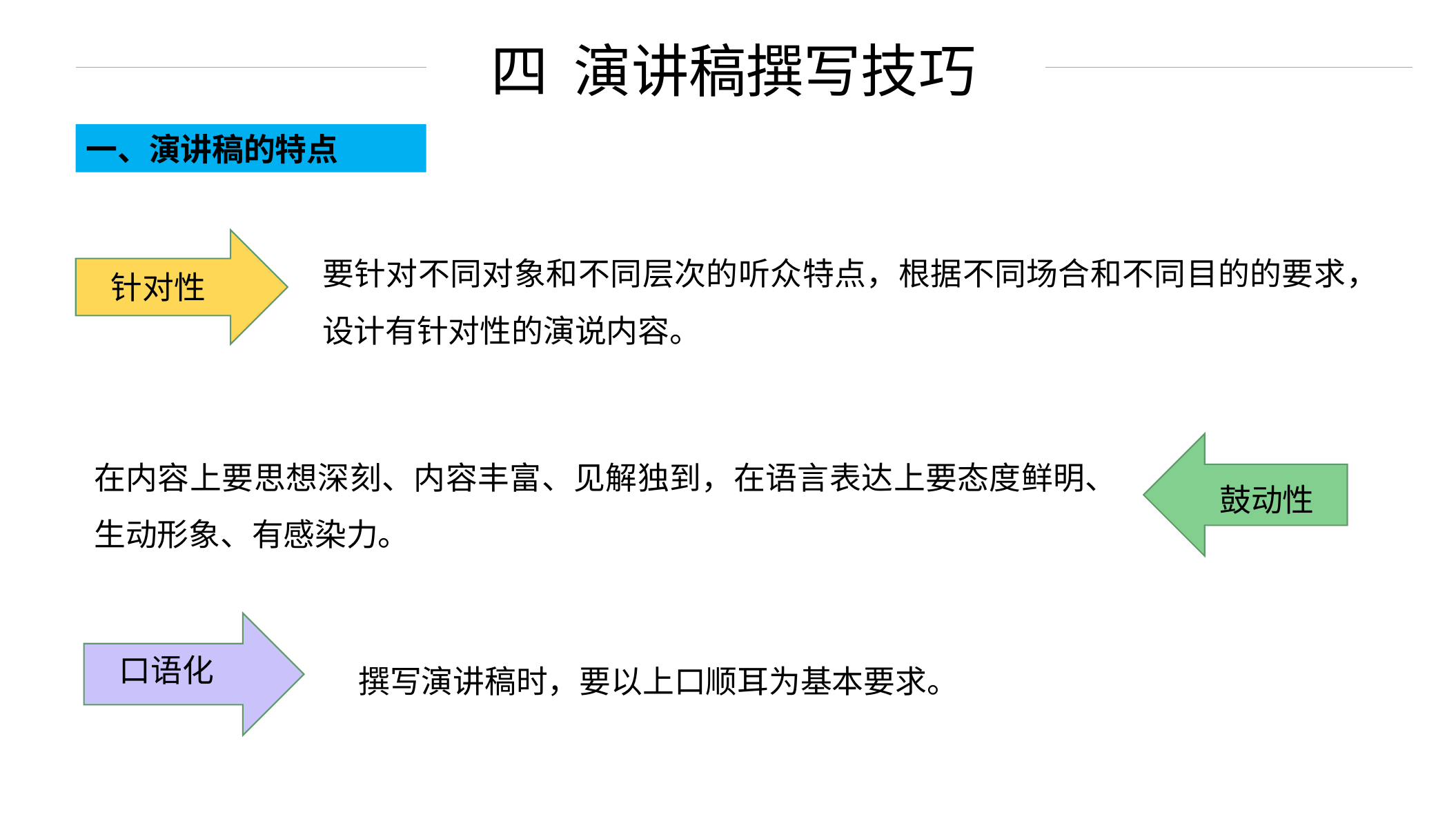

四  演讲稿撰写技巧
一、演讲稿的特点

要针对不同对象和不同层次的听众特点，根据不同场合和不同目的的要求，设计有针对性的演说内容。
针对性
在内容上要思想深刻、内容丰富、见解独到，在语言表达上要态度鲜明、生动形象、有感染力。

鼓动性

撰写演讲稿时，要以上口顺耳为基本要求。
口语化